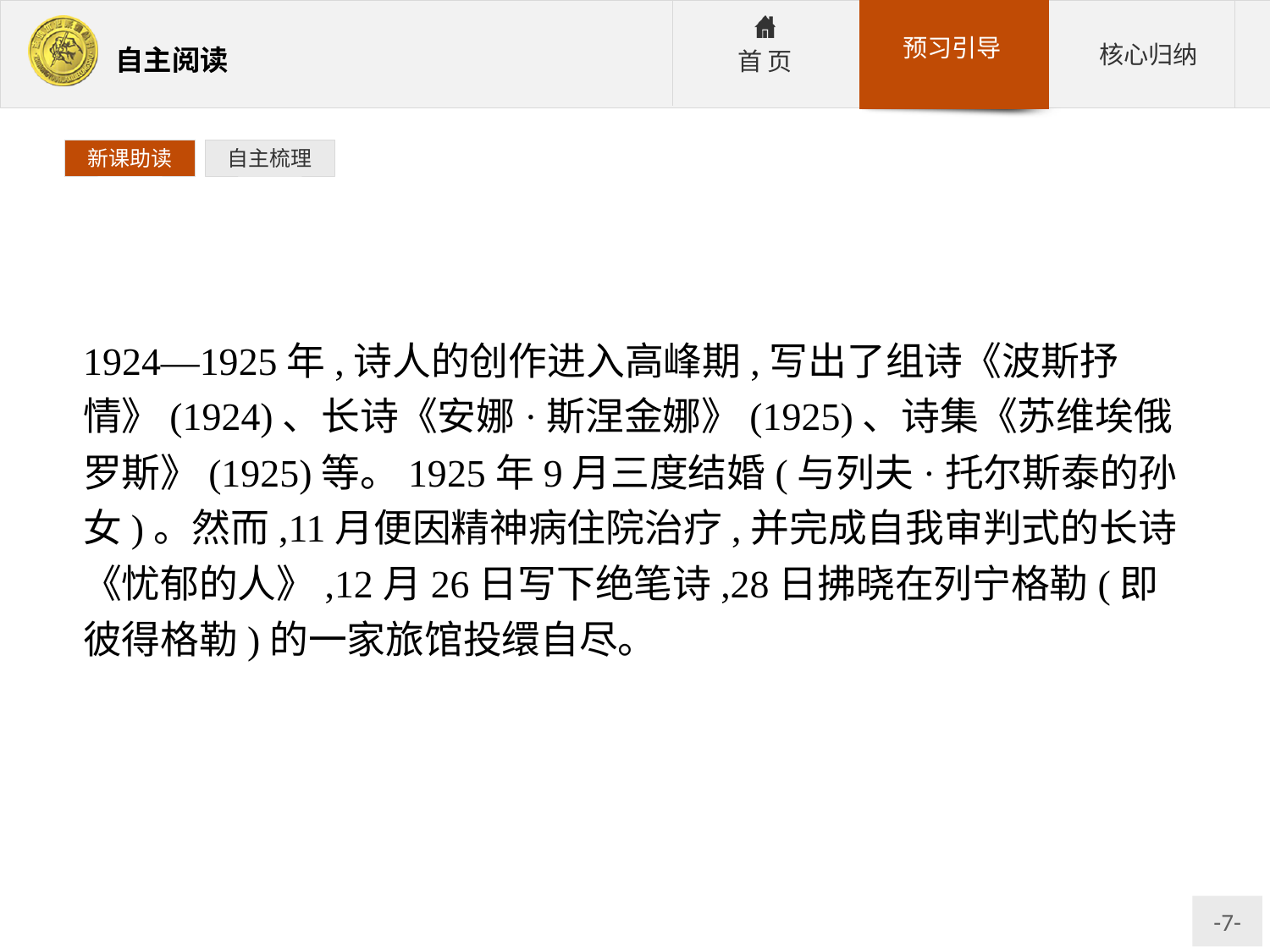

新课助读
自主梳理
1924—1925年,诗人的创作进入高峰期,写出了组诗《波斯抒情》(1924)、长诗《安娜·斯涅金娜》(1925)、诗集《苏维埃俄罗斯》(1925)等。1925年9月三度结婚(与列夫·托尔斯泰的孙女)。然而,11月便因精神病住院治疗,并完成自我审判式的长诗《忧郁的人》,12月26日写下绝笔诗,28日拂晓在列宁格勒(即彼得格勒)的一家旅馆投缳自尽。